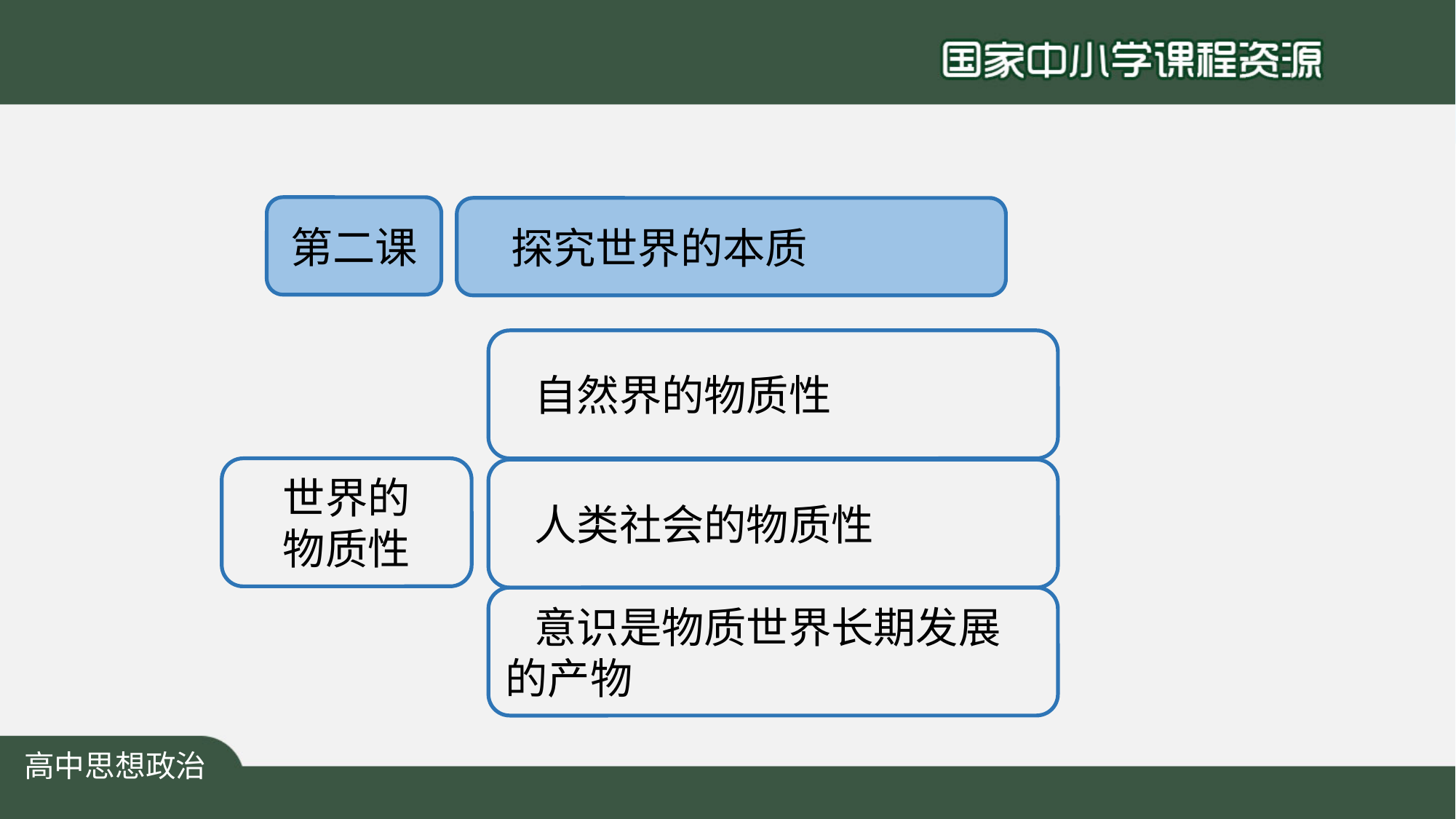

第二课
   探究世界的本质
  自然界的物质性
世界的
物质性
  人类社会的物质性
  意识是物质世界长期发展的产物